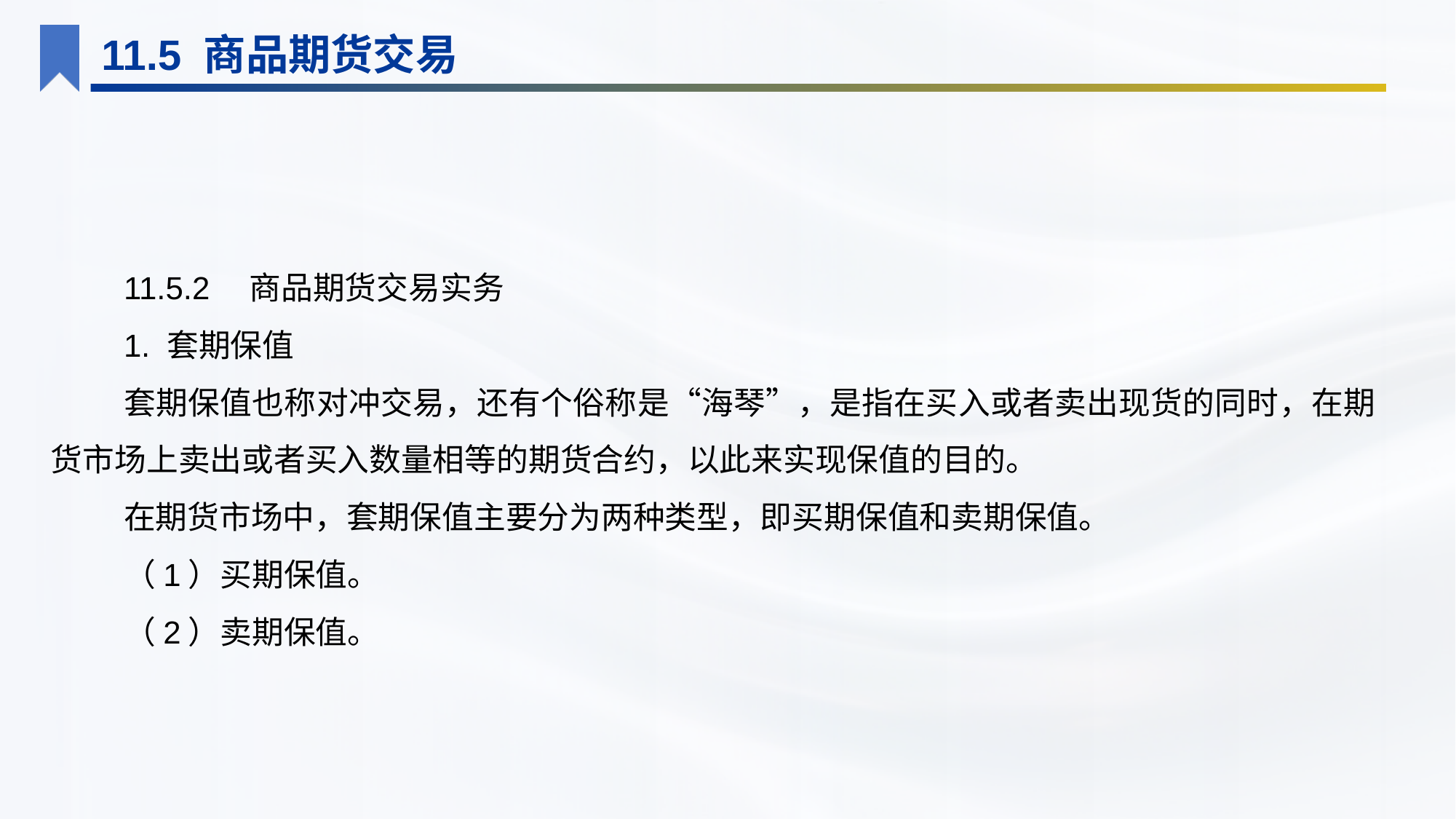

11.5 商品期货交易
11.5.2　商品期货交易实务
1. 套期保值
套期保值也称对冲交易，还有个俗称是“海琴”，是指在买入或者卖出现货的同时，在期货市场上卖出或者买入数量相等的期货合约，以此来实现保值的目的。
在期货市场中，套期保值主要分为两种类型，即买期保值和卖期保值。
（1）买期保值。
（2）卖期保值。